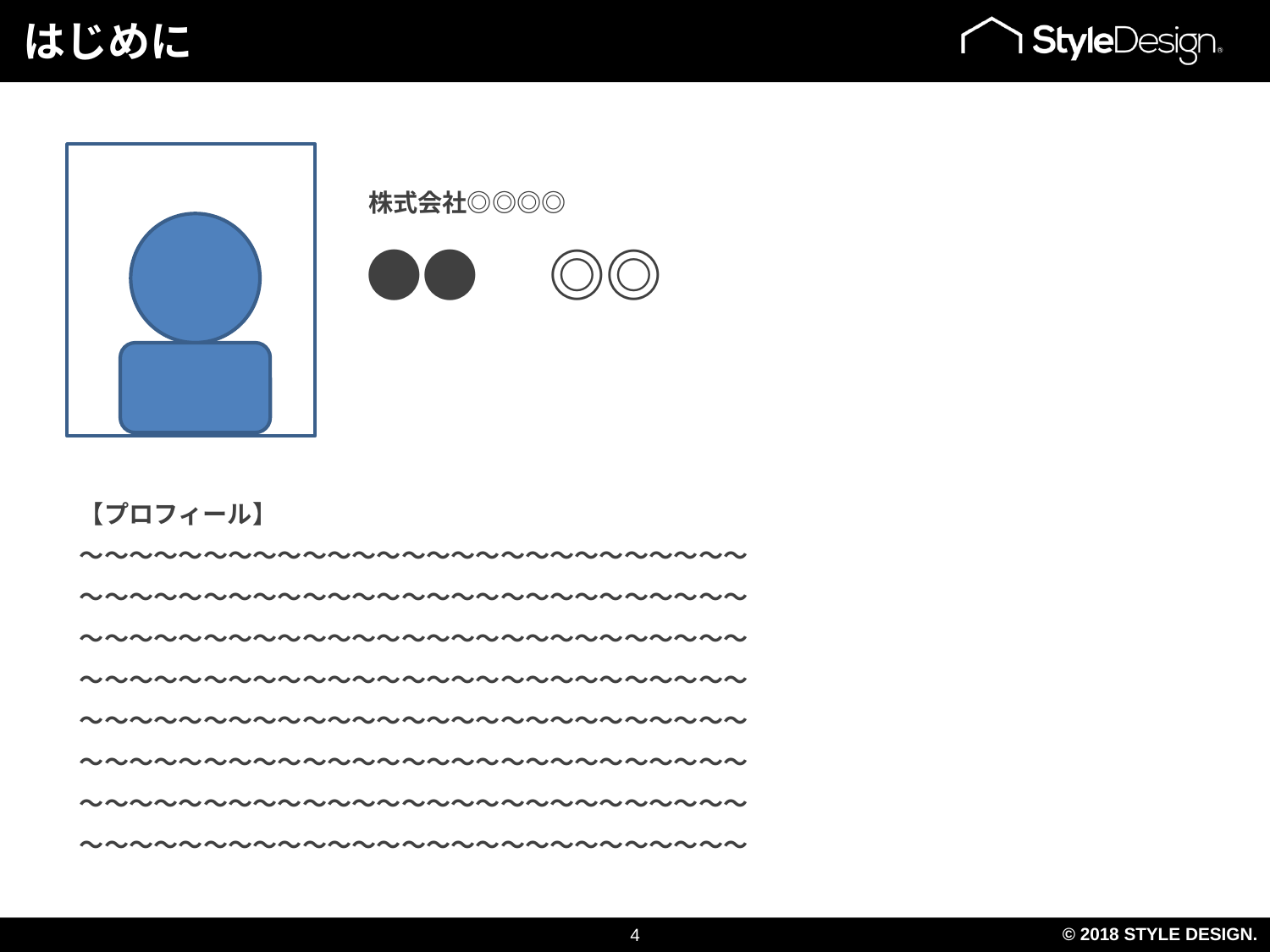

はじめに

株式会社◎◎◎◎
●●　◎◎

【プロフィール】
～～～～～～～～～～～～～～～～～～～～～～～～～～～
～～～～～～～～～～～～～～～～～～～～～～～～～～～
～～～～～～～～～～～～～～～～～～～～～～～～～～～
～～～～～～～～～～～～～～～～～～～～～～～～～～～
～～～～～～～～～～～～～～～～～～～～～～～～～～～
～～～～～～～～～～～～～～～～～～～～～～～～～～～
～～～～～～～～～～～～～～～～～～～～～～～～～～～
～～～～～～～～～～～～～～～～～～～～～～～～～～～
4